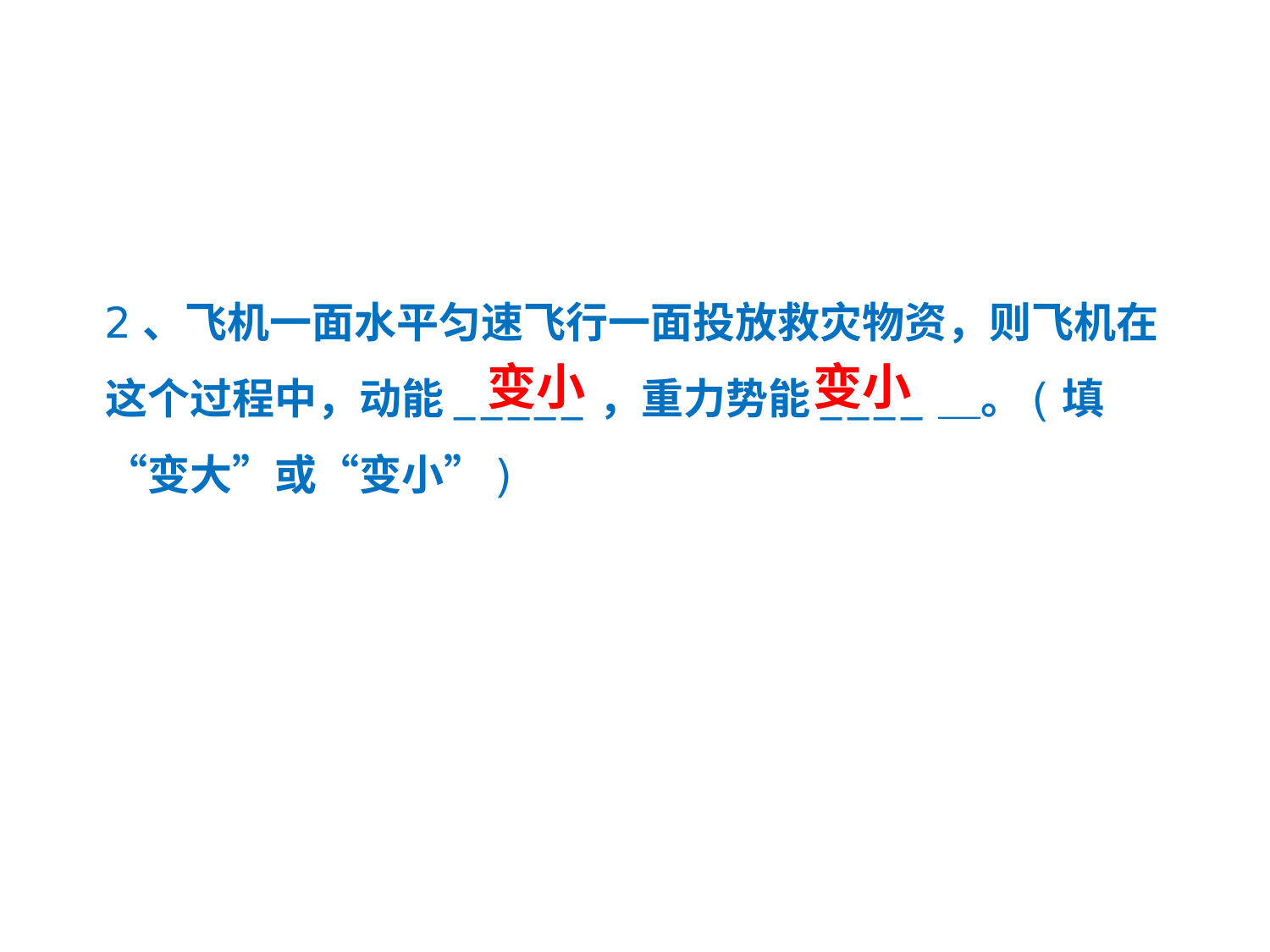

2、飞机一面水平匀速飞行一面投放救灾物资，则飞机在这个过程中，动能_____，重力势能____＿。(填“变大”或“变小”)
变小
变小